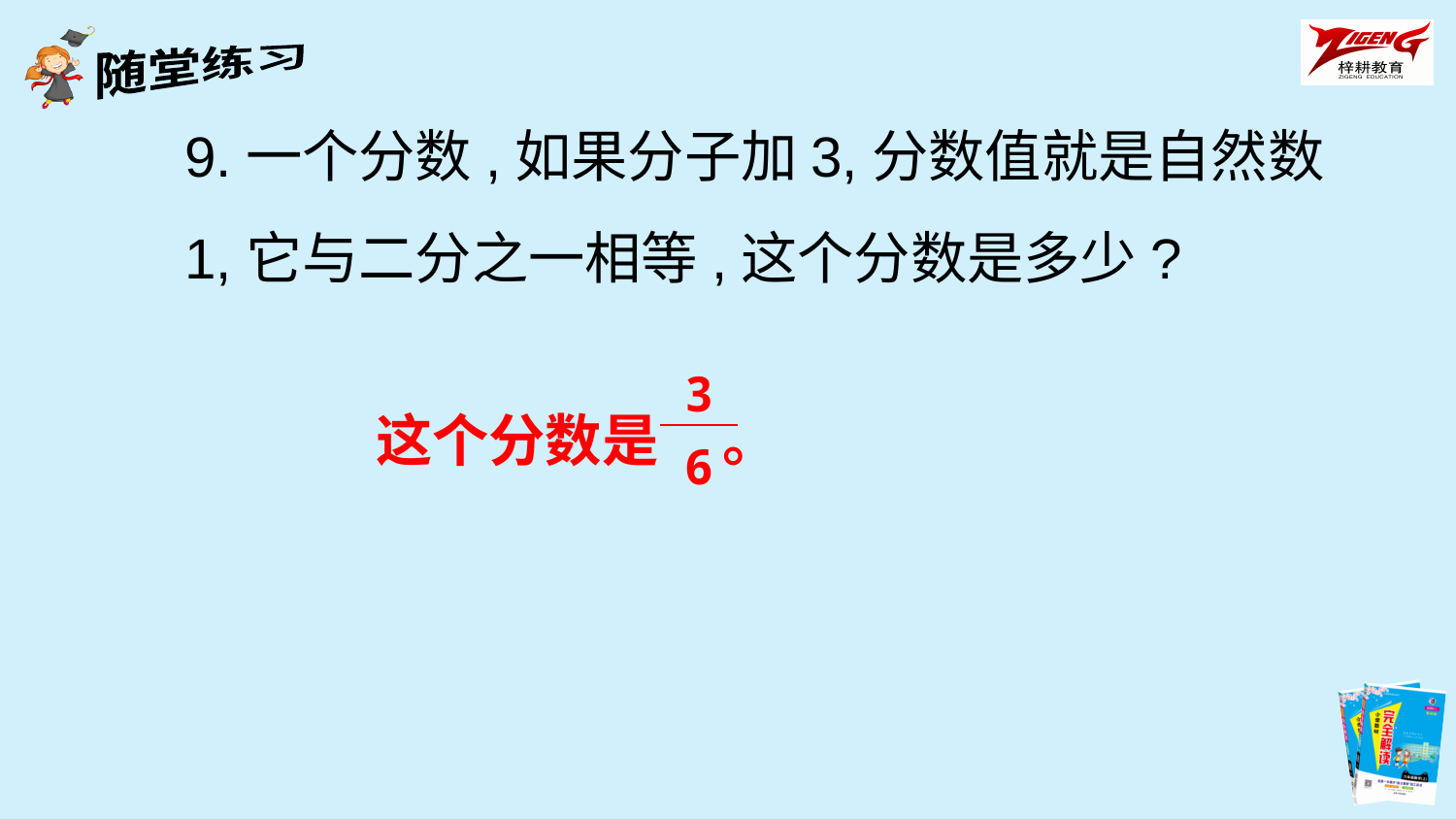

9.一个分数,如果分子加3,分数值就是自然数1,它与二分之一相等,这个分数是多少?
| 3 |
| --- |
| 6 |
这个分数是     。